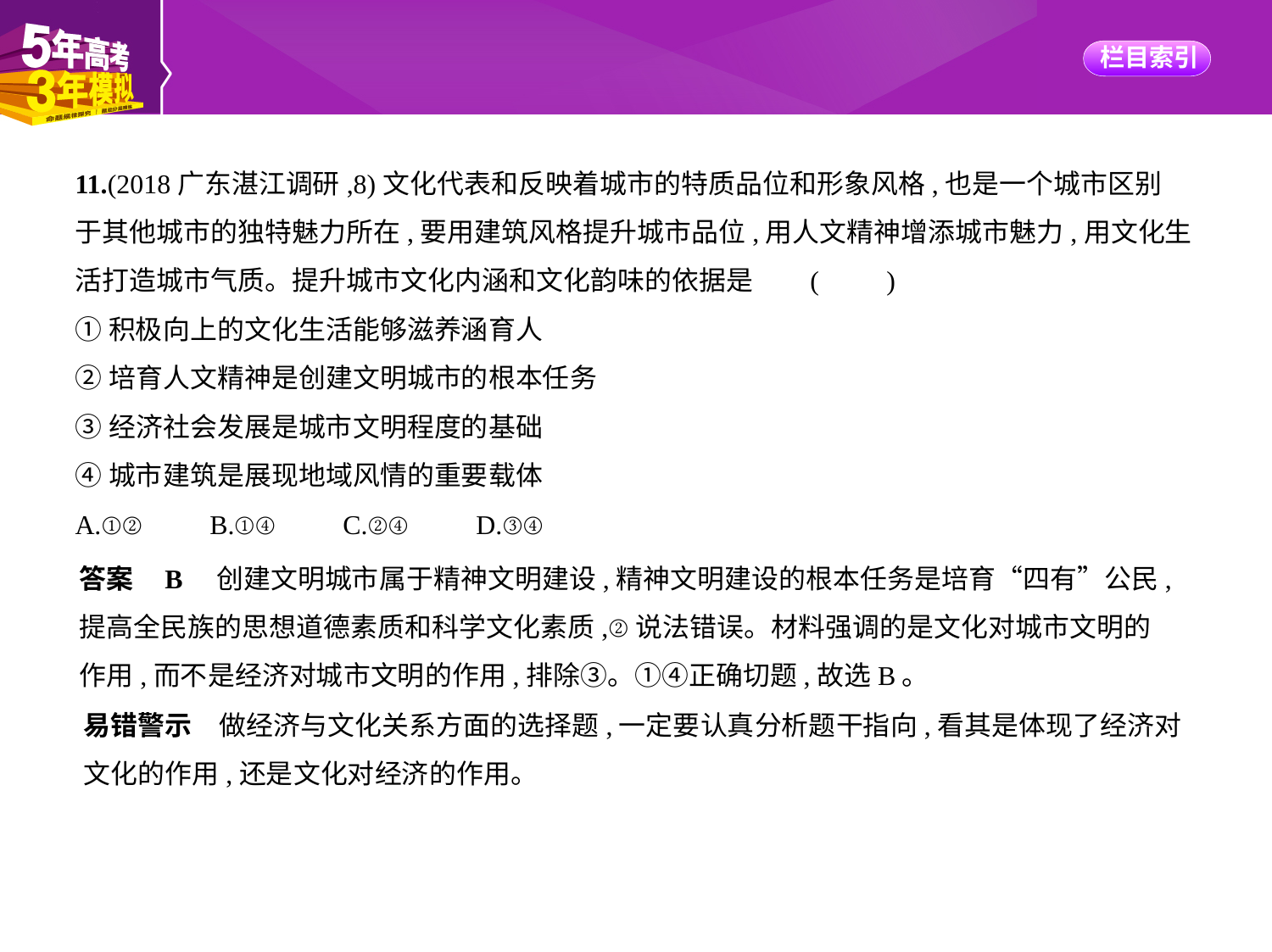

11.(2018广东湛江调研,8)文化代表和反映着城市的特质品位和形象风格,也是一个城市区别
于其他城市的独特魅力所在,要用建筑风格提升城市品位,用人文精神增添城市魅力,用文化生
活打造城市气质。提升城市文化内涵和文化韵味的依据是     (　　)
①积极向上的文化生活能够滋养涵育人
②培育人文精神是创建文明城市的根本任务
③经济社会发展是城市文明程度的基础
④城市建筑是展现地域风情的重要载体
A.①②　　B.①④　　C.②④　　D.③④
答案    B　创建文明城市属于精神文明建设,精神文明建设的根本任务是培育“四有”公民,
提高全民族的思想道德素质和科学文化素质,②说法错误。材料强调的是文化对城市文明的
作用,而不是经济对城市文明的作用,排除③。①④正确切题,故选B。
易错警示　做经济与文化关系方面的选择题,一定要认真分析题干指向,看其是体现了经济对
文化的作用,还是文化对经济的作用。